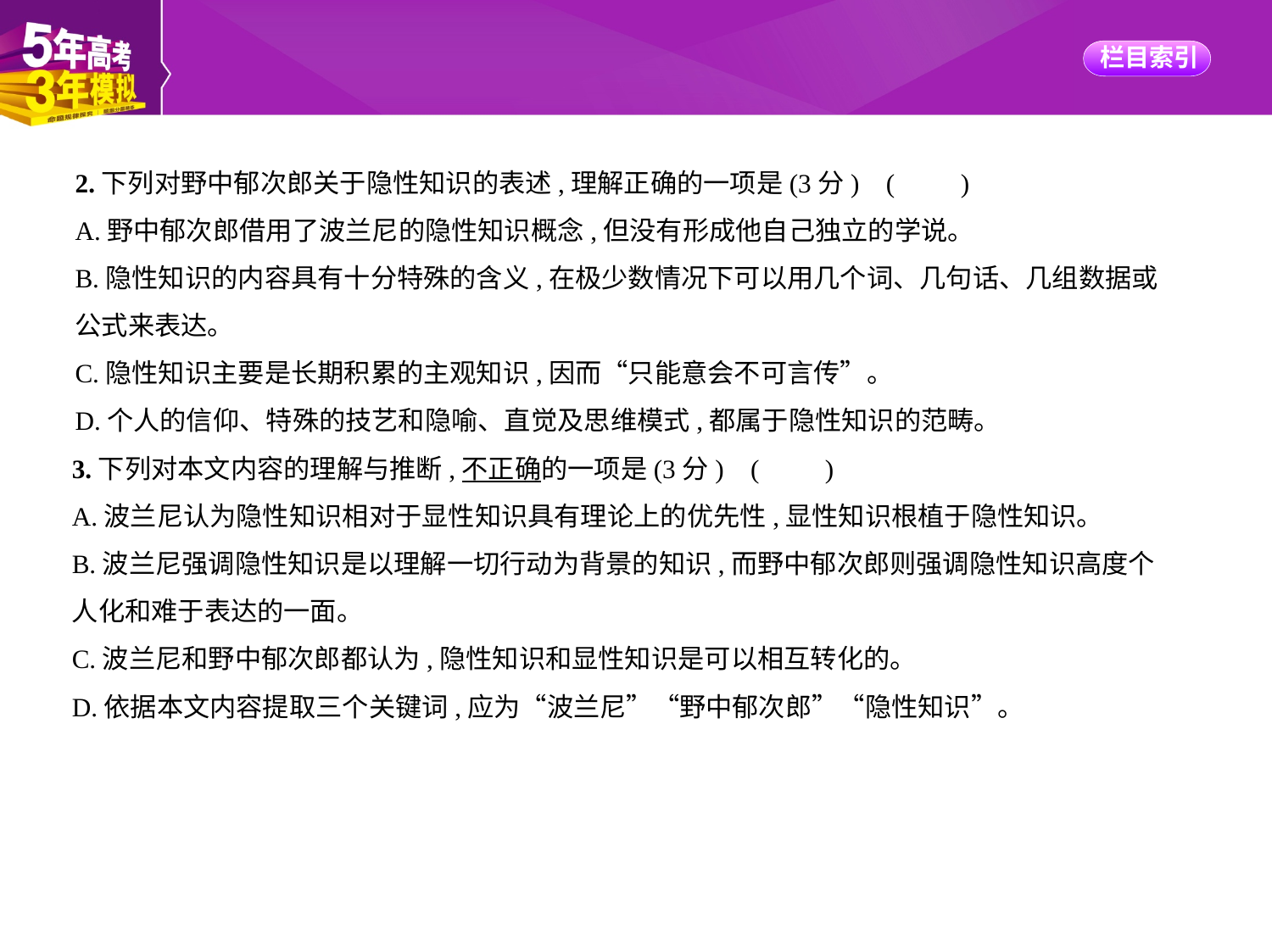

2.下列对野中郁次郎关于隐性知识的表述,理解正确的一项是(3分) (　　)
A.野中郁次郎借用了波兰尼的隐性知识概念,但没有形成他自己独立的学说。
B.隐性知识的内容具有十分特殊的含义,在极少数情况下可以用几个词、几句话、几组数据或
公式来表达。
C.隐性知识主要是长期积累的主观知识,因而“只能意会不可言传”。
D.个人的信仰、特殊的技艺和隐喻、直觉及思维模式,都属于隐性知识的范畴。
3.下列对本文内容的理解与推断,不正确的一项是(3分) (　　)
A.波兰尼认为隐性知识相对于显性知识具有理论上的优先性,显性知识根植于隐性知识。
B.波兰尼强调隐性知识是以理解一切行动为背景的知识,而野中郁次郎则强调隐性知识高度个
人化和难于表达的一面。
C.波兰尼和野中郁次郎都认为,隐性知识和显性知识是可以相互转化的。
D.依据本文内容提取三个关键词,应为“波兰尼”“野中郁次郎”“隐性知识”。